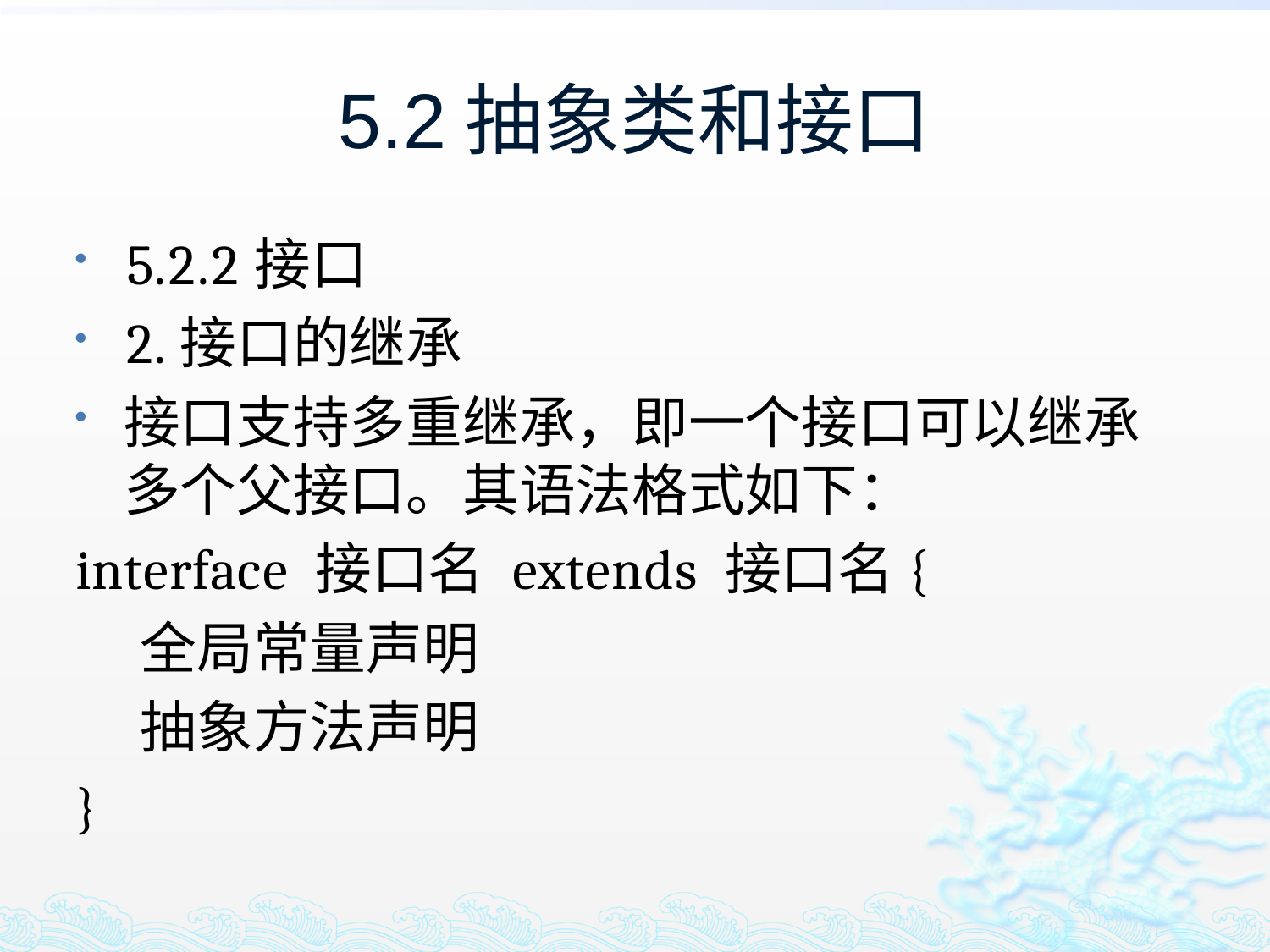

# 5.2抽象类和接口
5.2.2接口
2.接口的继承
接口支持多重继承，即一个接口可以继承多个父接口。其语法格式如下：
interface 接口名 extends 接口名{
    全局常量声明
    抽象方法声明
}